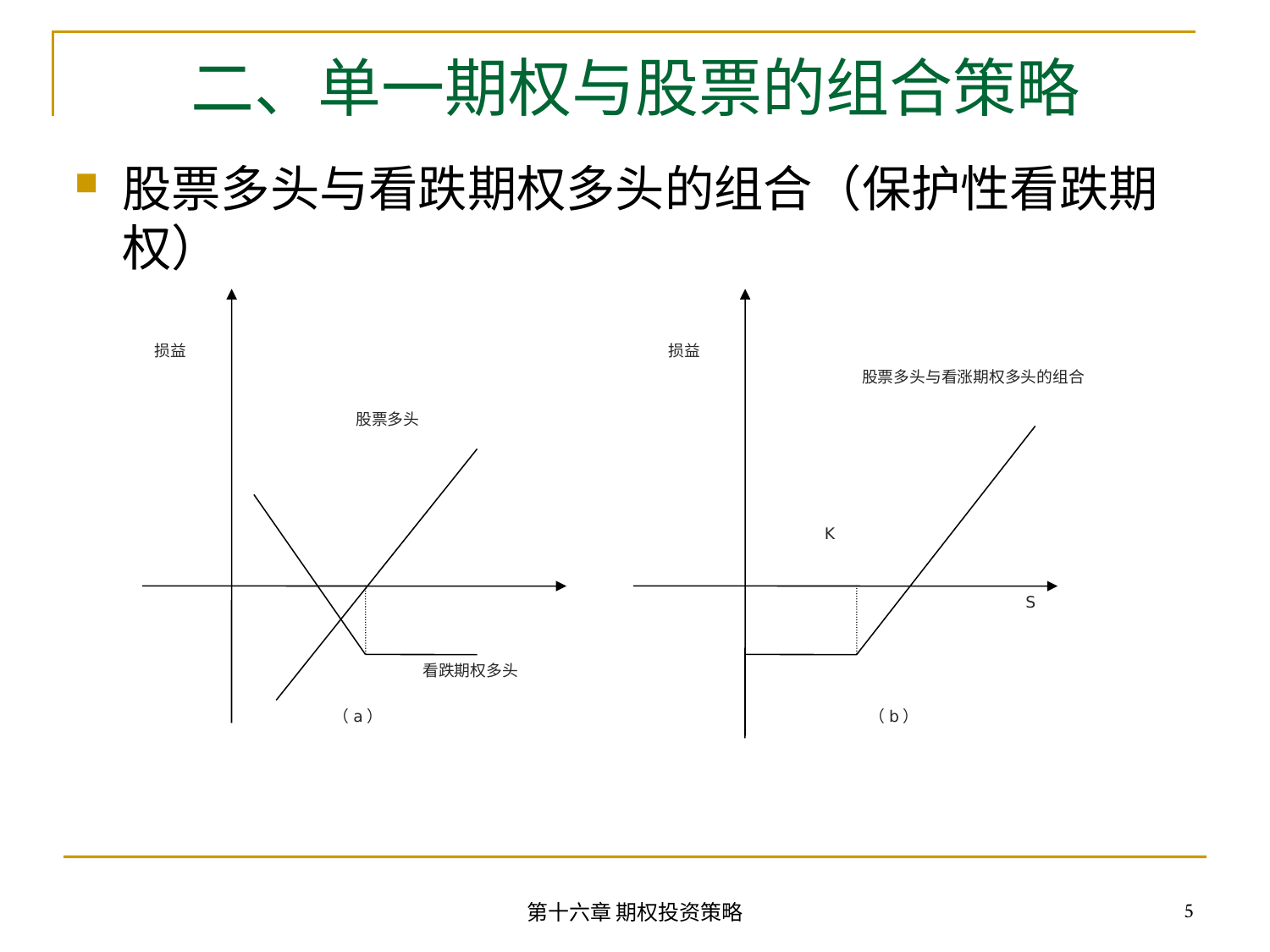

# 二、单一期权与股票的组合策略
股票多头与看跌期权多头的组合（保护性看跌期权）

损益
损益
股票多头与看涨期权多头的组合
股票多头
K
S
看跌期权多头
（a）
（b）
5
第十六章 期权投资策略